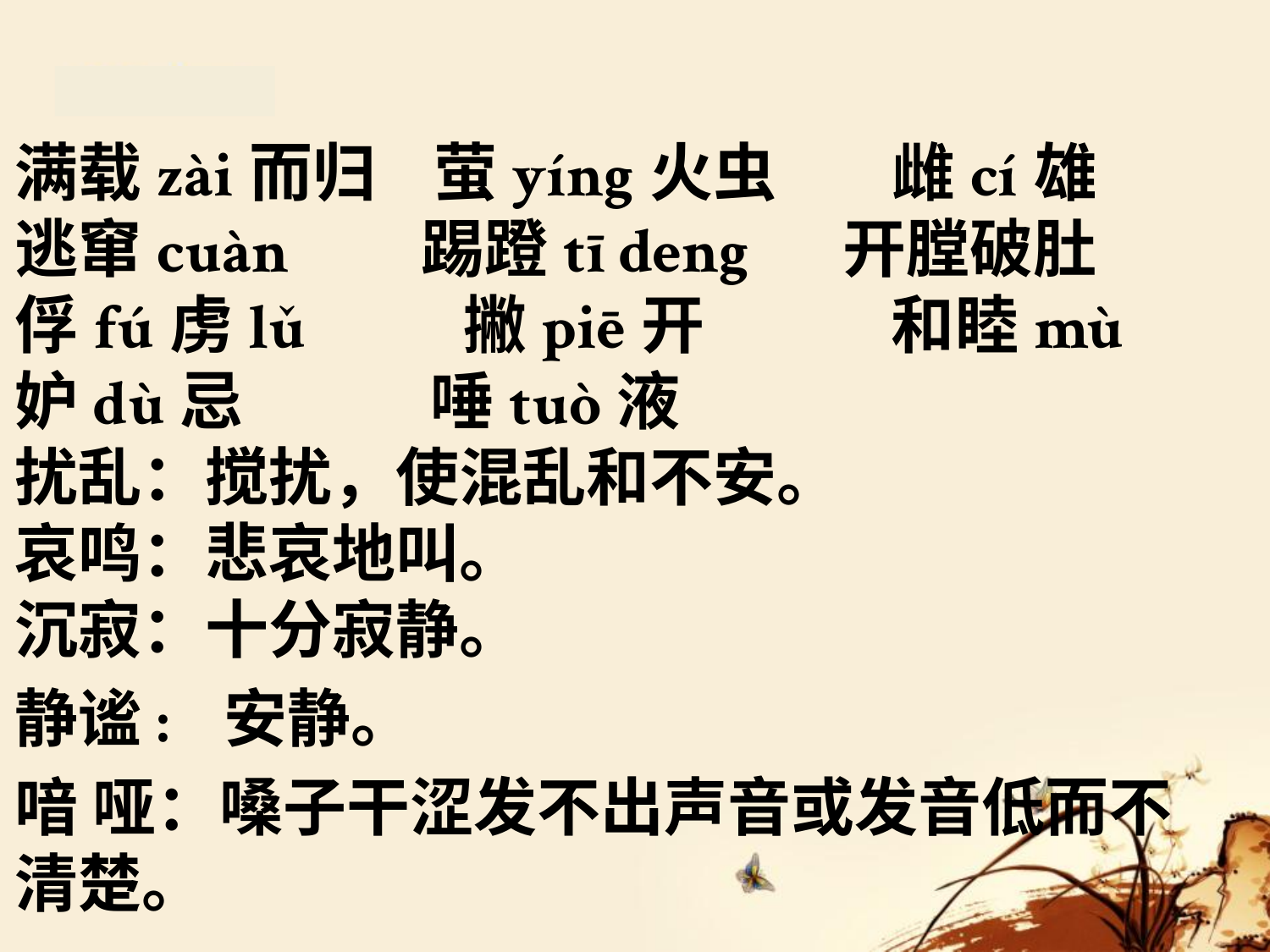

满载zài而归    萤yíng火虫        雌cí雄
逃窜cuàn         踢蹬tī deng      开膛破肚
俘fú虏lǔ           撇piē开             和睦mù
妒dù忌             唾tuò液
扰乱：搅扰，使混乱和不安。
哀鸣：悲哀地叫。
沉寂：十分寂静。
静谧:   安静。
喑 哑：嗓子干涩发不出声音或发音低而不清楚。